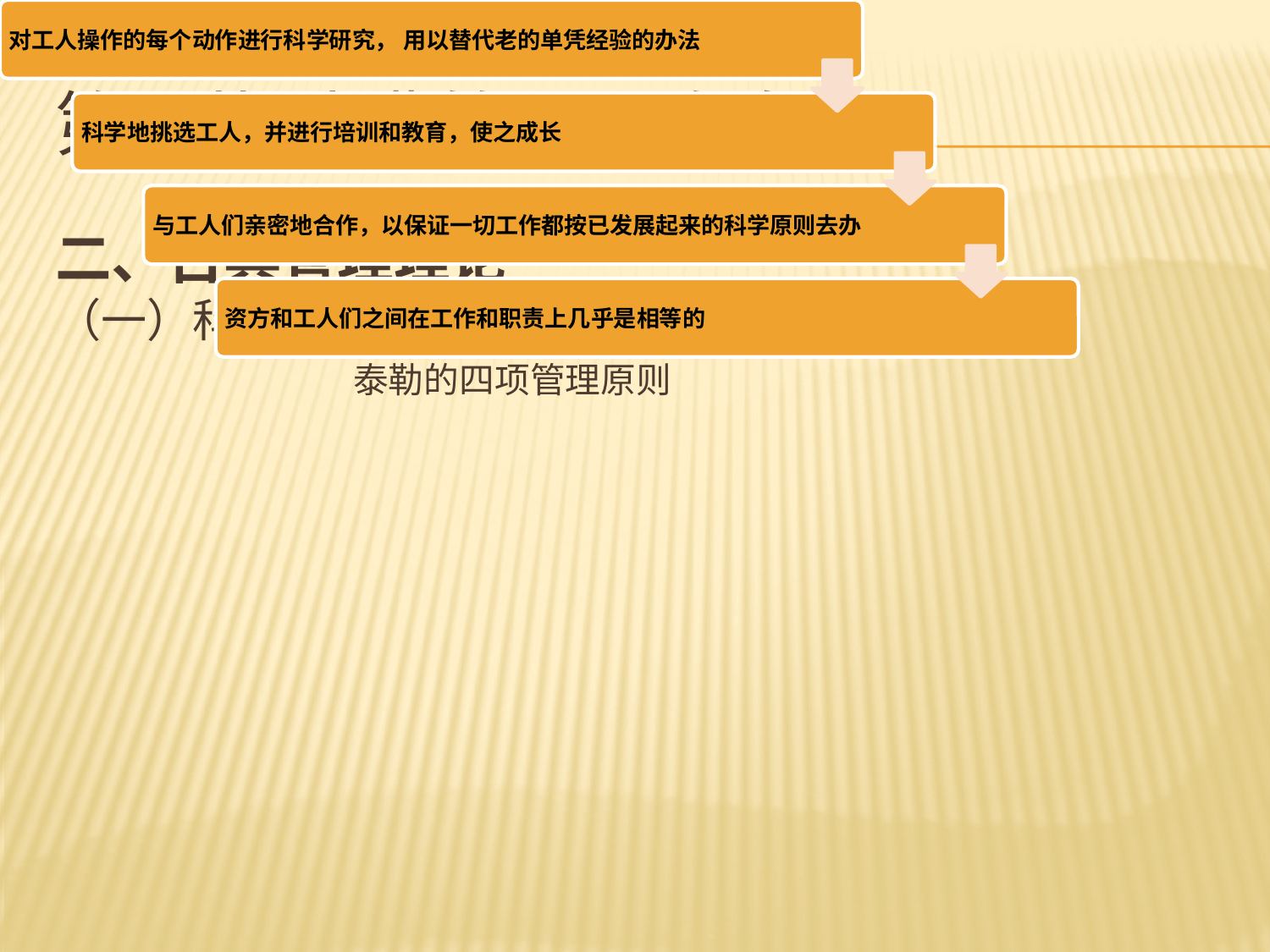

# 第一节  古典管理理论阶段
二、古典管理理论
（一）科学管理理论
                                     泰勒的四项管理原则

对工人操作的每个动作进行科学研究， 用以替代老的单凭经验的办法
科学地挑选工人，并进行培训和教育，使之成长
与工人们亲密地合作，以保证一切工作都按已发展起来的科学原则去办
资方和工人们之间在工作和职责上几乎是相等的